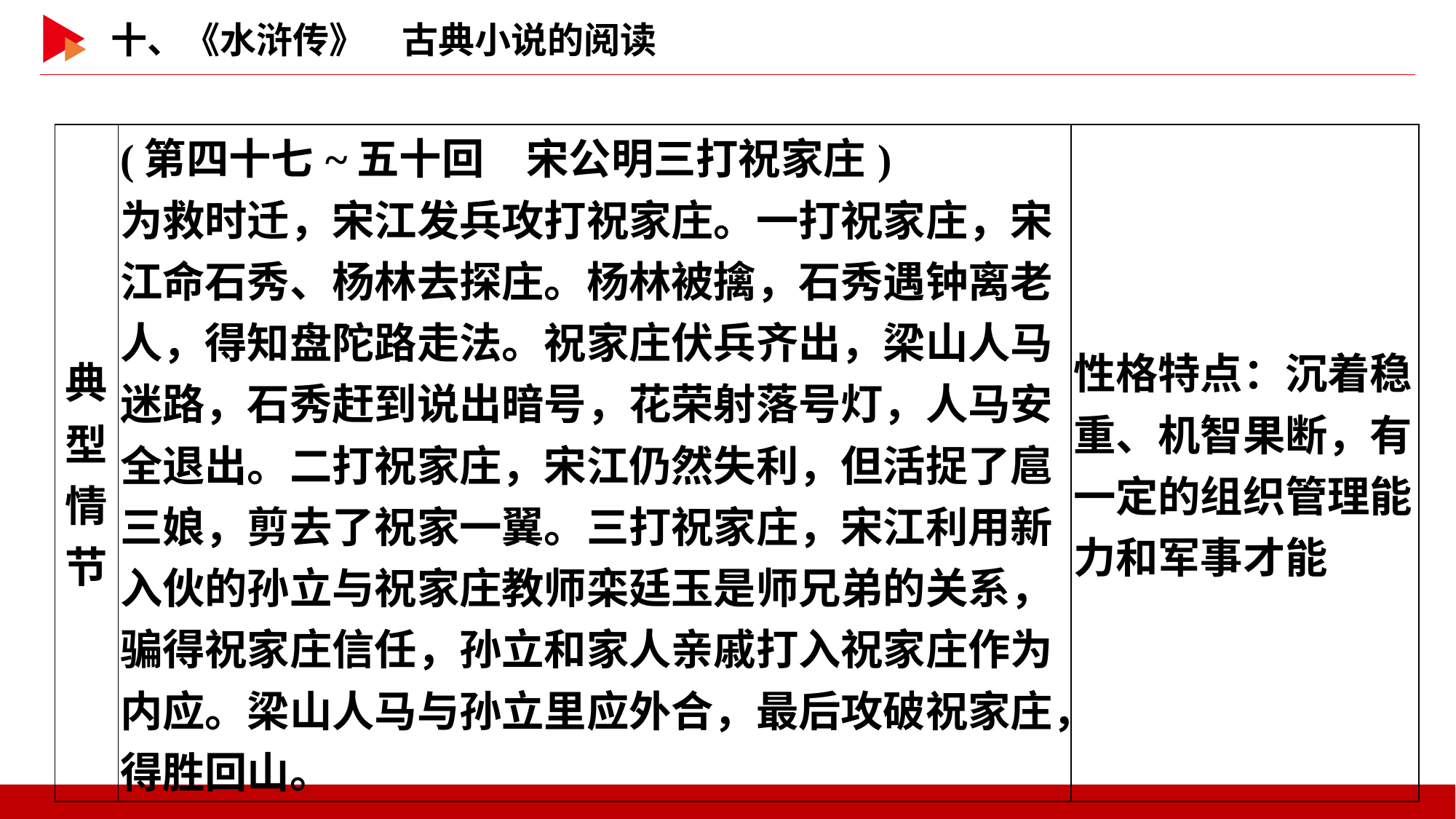

| 典型 情节 | (第四十七~五十回　宋公明三打祝家庄) 为救时迁，宋江发兵攻打祝家庄。一打祝家庄，宋江命石秀、杨林去探庄。杨林被擒，石秀遇钟离老人，得知盘陀路走法。祝家庄伏兵齐出，梁山人马迷路，石秀赶到说出暗号，花荣射落号灯，人马安全退出。二打祝家庄，宋江仍然失利，但活捉了扈三娘，剪去了祝家一翼。三打祝家庄，宋江利用新入伙的孙立与祝家庄教师栾廷玉是师兄弟的关系，骗得祝家庄信任，孙立和家人亲戚打入祝家庄作为内应。梁山人马与孙立里应外合，最后攻破祝家庄，得胜回山。 | 性格特点：沉着稳重、机智果断，有一定的组织管理能力和军事才能 |
| --- | --- | --- |